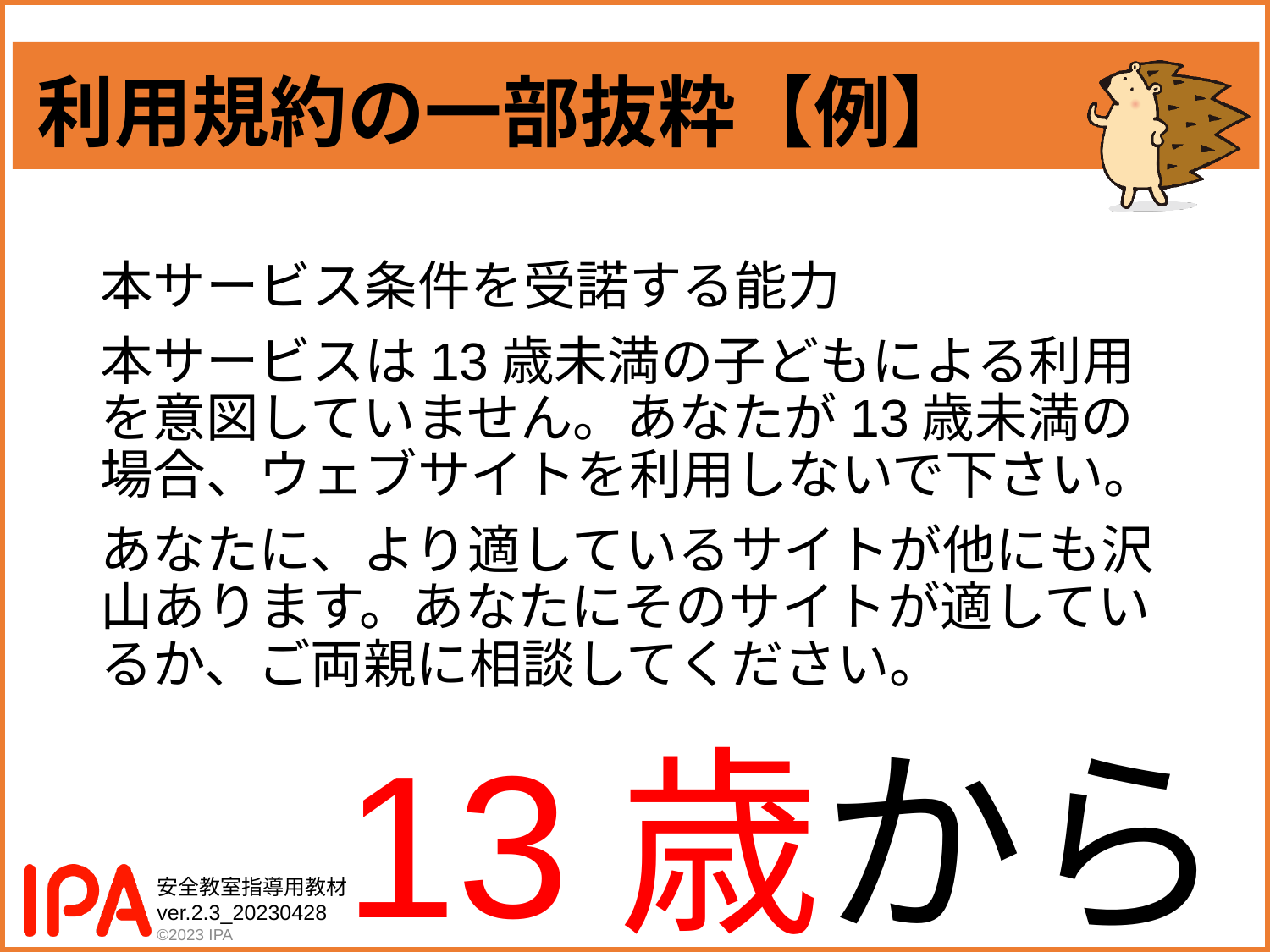

# 利用規約の一部抜粋【例】
本サービス条件を受諾する能力
本サービスは13歳未満の子どもによる利用を意図していません。あなたが13歳未満の場合、ウェブサイトを利用しないで下さい。
あなたに、より適しているサイトが他にも沢山あります。あなたにそのサイトが適しているか、ご両親に相談してください。

13歳から